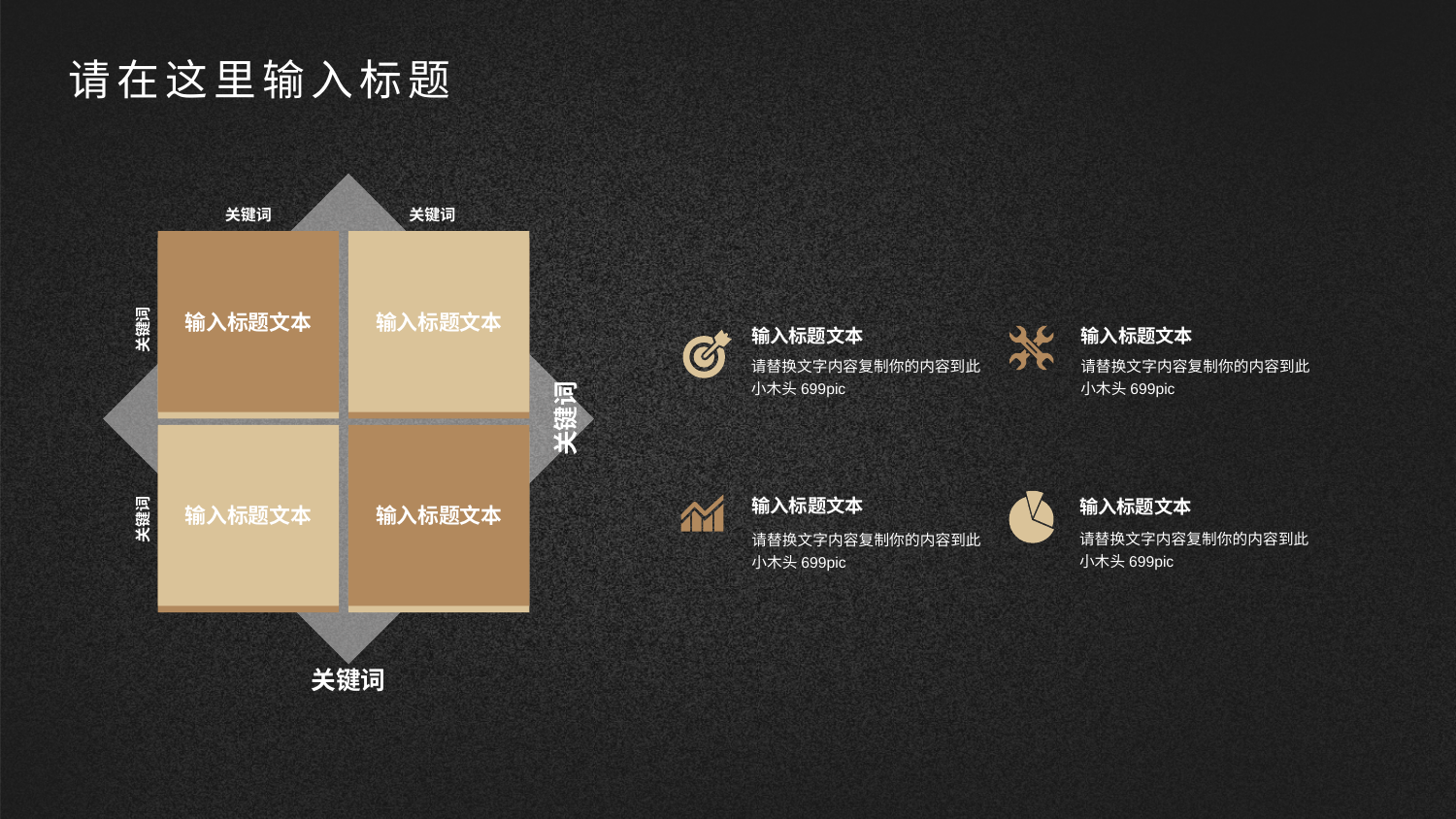

请在这里输入标题
关键词
关键词
输入标题文本

输入标题文本

关键词
关键词
输入标题文本

输入标题文本

关键词
关键词
输入标题文本
输入标题文本

请替换文字内容复制你的内容到此小木头699pic
请替换文字内容复制你的内容到此小木头699pic
输入标题文本
输入标题文本

请替换文字内容复制你的内容到此小木头699pic
请替换文字内容复制你的内容到此小木头699pic